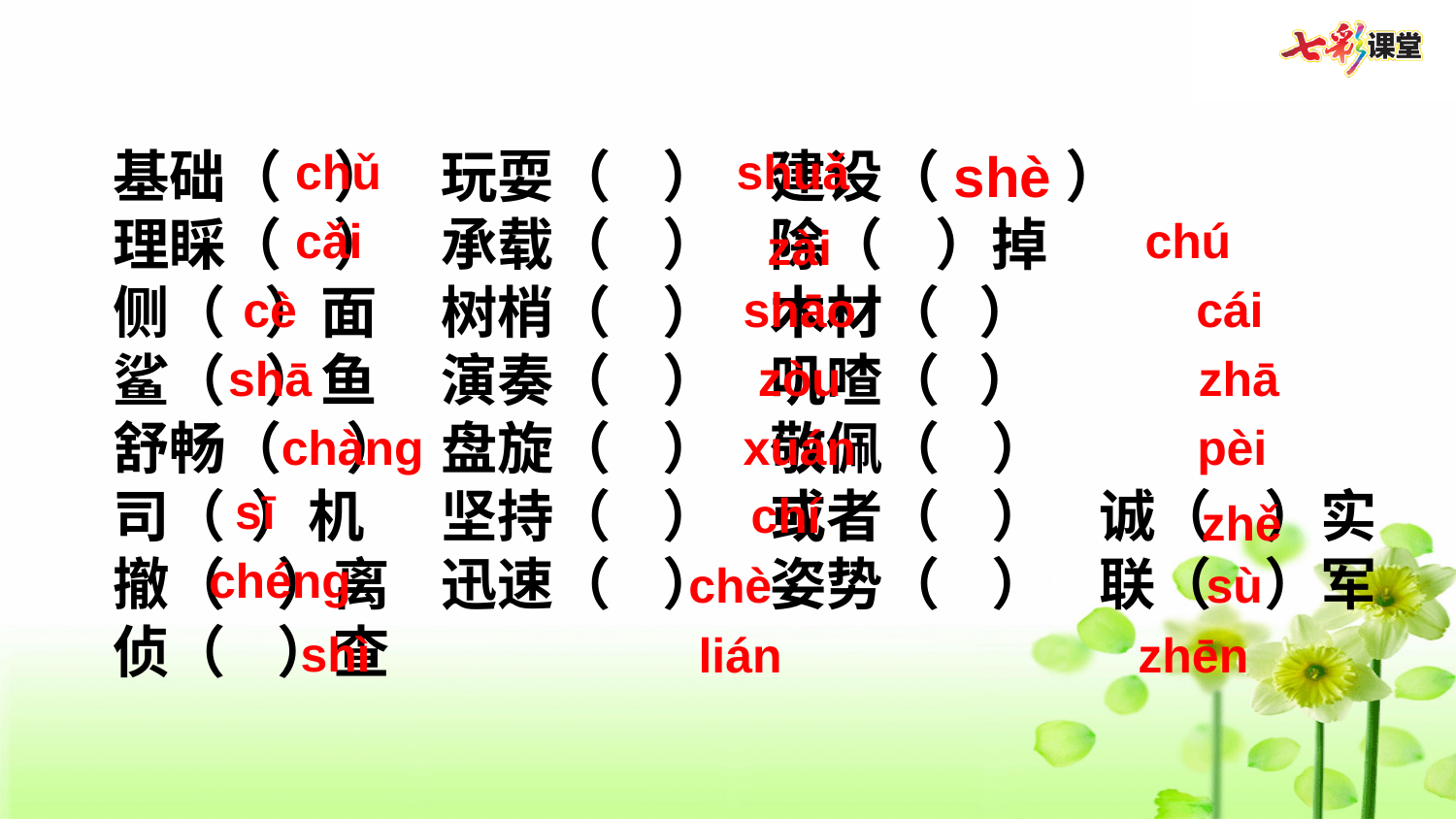

基础（    ）    玩耍（    ）    建设（shè）
理睬（    ）    承载（    ）    除（    ）掉
侧（   ）面     树梢（    ）    木材（   ）
鲨（   ）鱼     演奏（    ）    叽喳（   ）
舒畅（     ）   盘旋（    ）    敬佩（    ）
司（  ）机      坚持（    ）    或者（    ）    诚（    ）实    撤（    ）离    迅速（    ）    姿势（    ）    联（    ）军    侦（    ）查
 chǔ
shuǎ
cǎi
 chú
zài
cè
  shāo
cái
  shā
zòu
 zhā
chàng
xuán
pèi
sī
chí
zhě
chéng
chè
sù
  shì
zhēn
lián